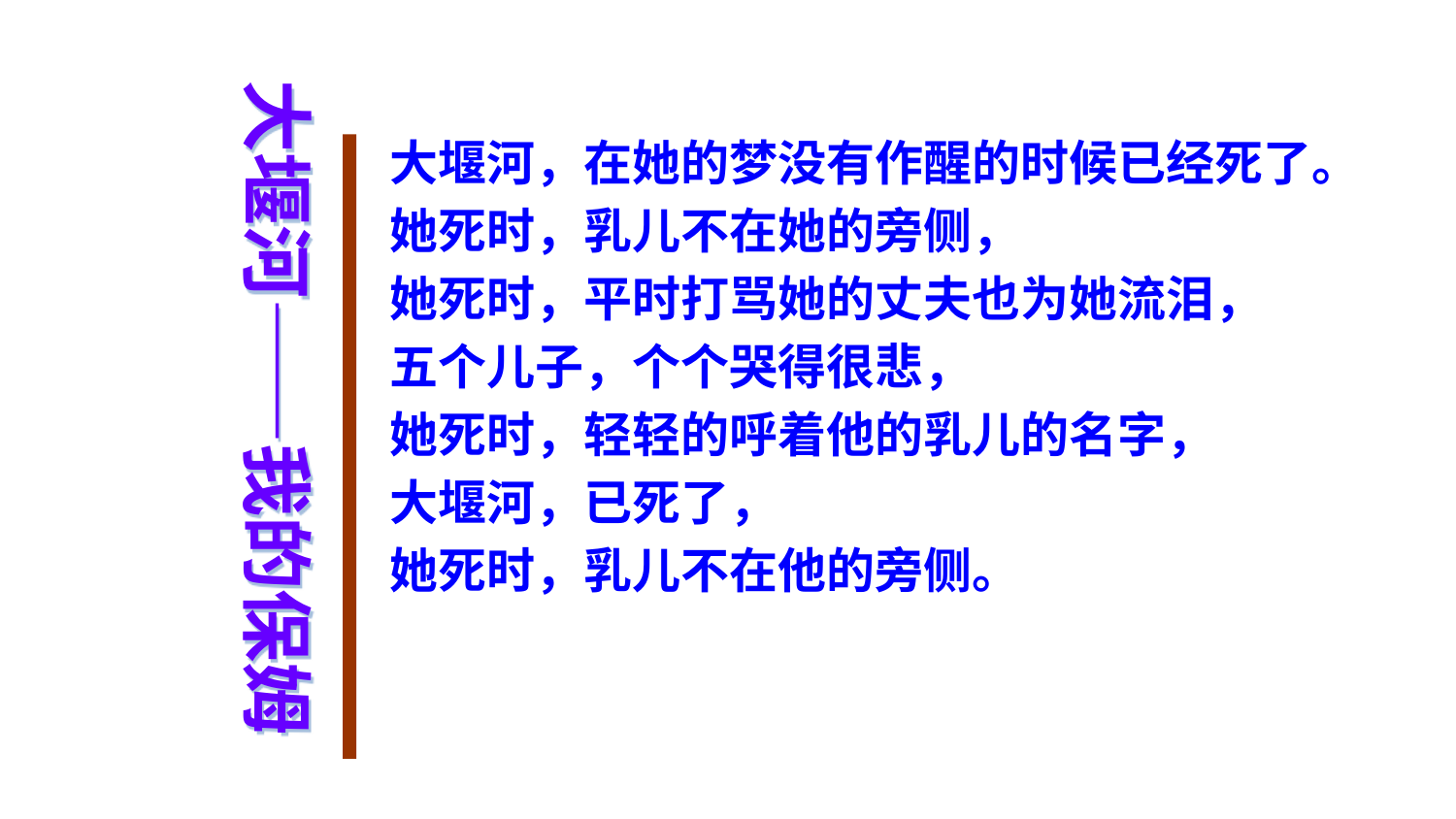

大堰河——我的保姆
大堰河，在她的梦没有作醒的时候已经死了。
她死时，乳儿不在她的旁侧，
她死时，平时打骂她的丈夫也为她流泪，
五个儿子，个个哭得很悲，
她死时，轻轻的呼着他的乳儿的名字，
大堰河，已死了，
她死时，乳儿不在他的旁侧。